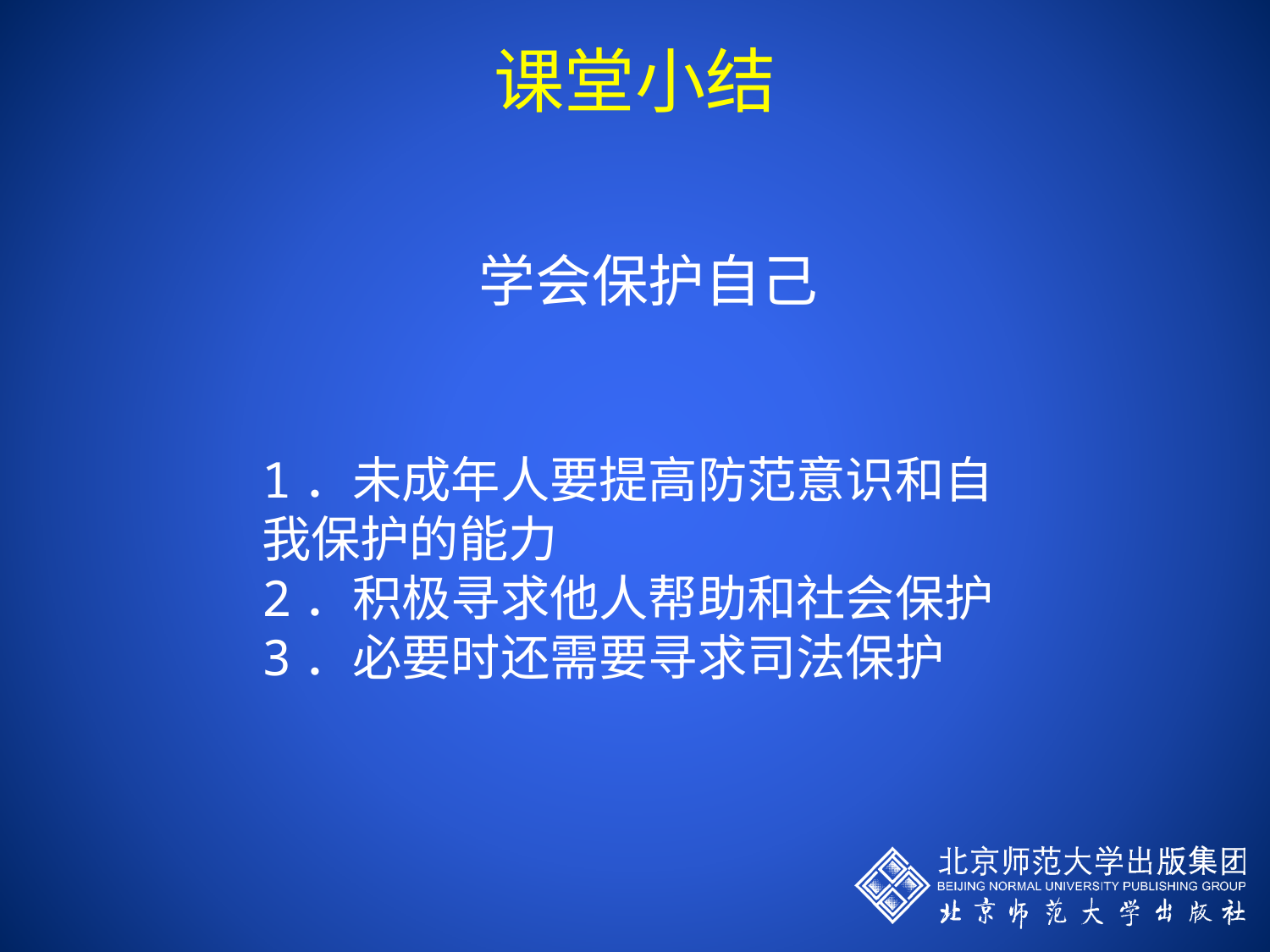

# 课堂小结
学会保护自己

1．未成年人要提高防范意识和自我保护的能力
2．积极寻求他人帮助和社会保护
3．必要时还需要寻求司法保护